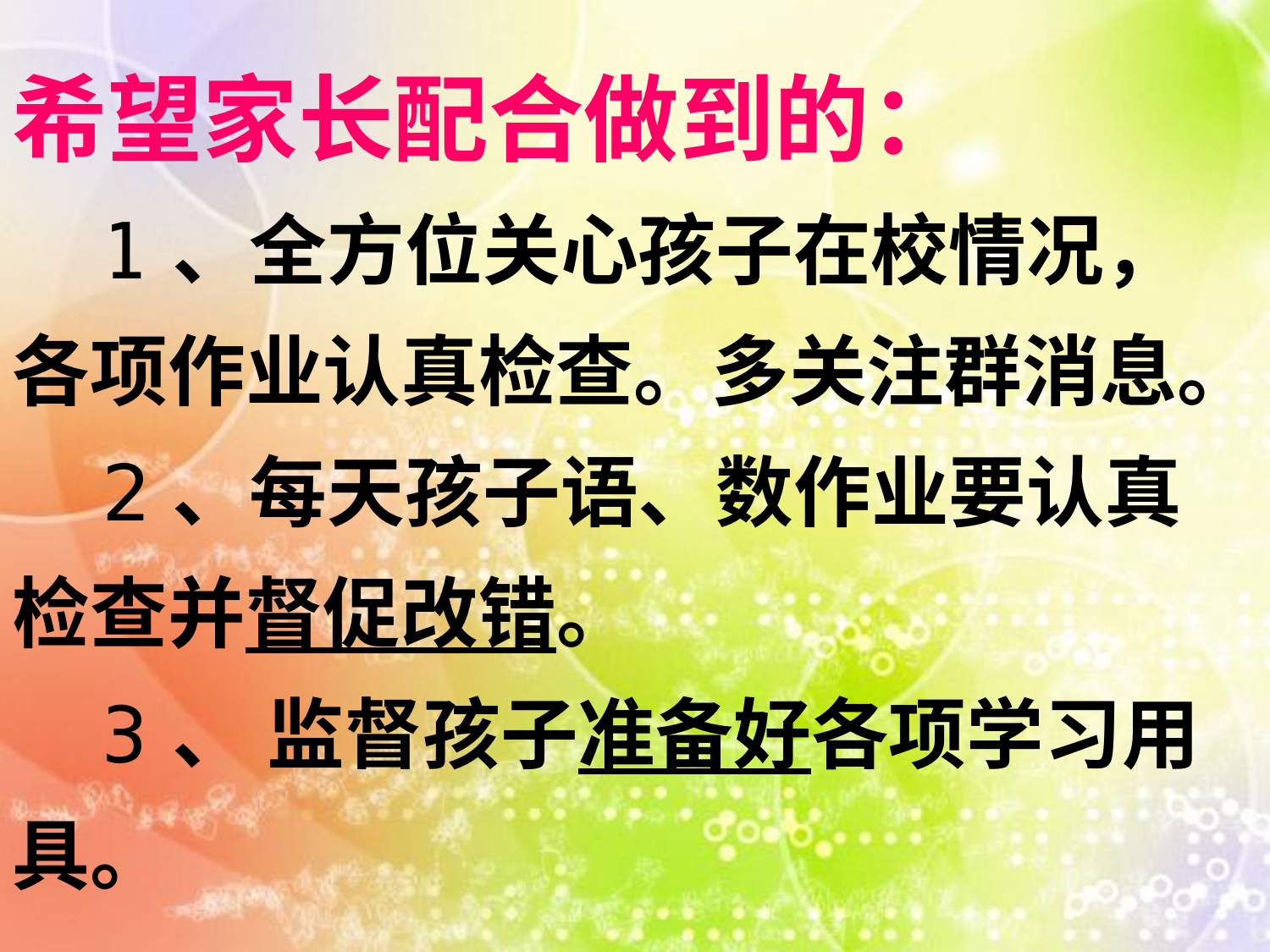

希望家长配合做到的：
    1、全方位关心孩子在校情况，各项作业认真检查。多关注群消息。
    2、每天孩子语、数作业要认真检查并督促改错。
    3、 监督孩子准备好各项学习用具。